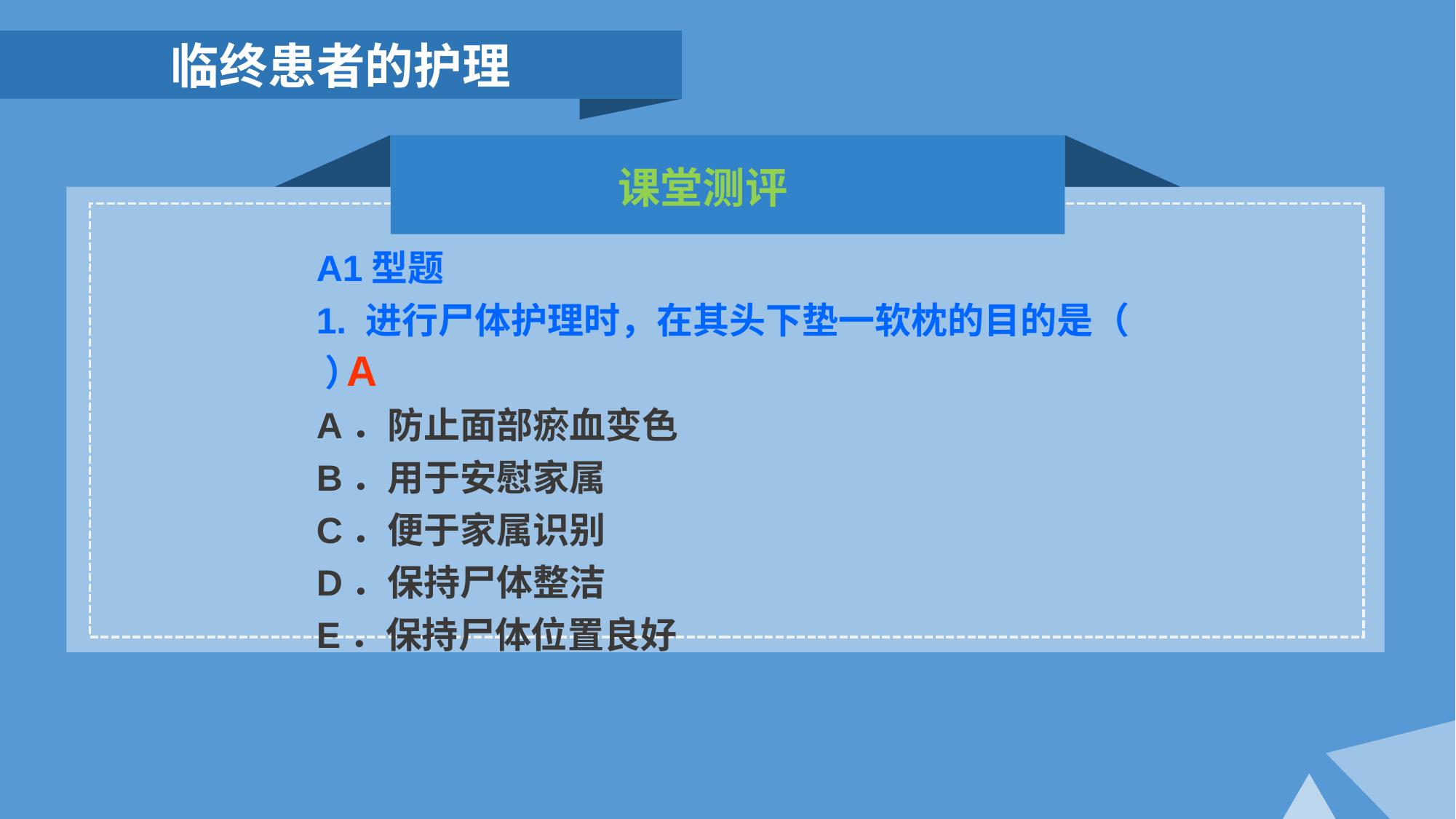

临终患者的护理

            课堂测评

A1型题
1. 进行尸体护理时，在其头下垫一软枕的目的是（  ）
A．防止面部瘀血变色
B．用于安慰家属
C．便于家属识别
D．保持尸体整洁
E．保持尸体位置良好

A